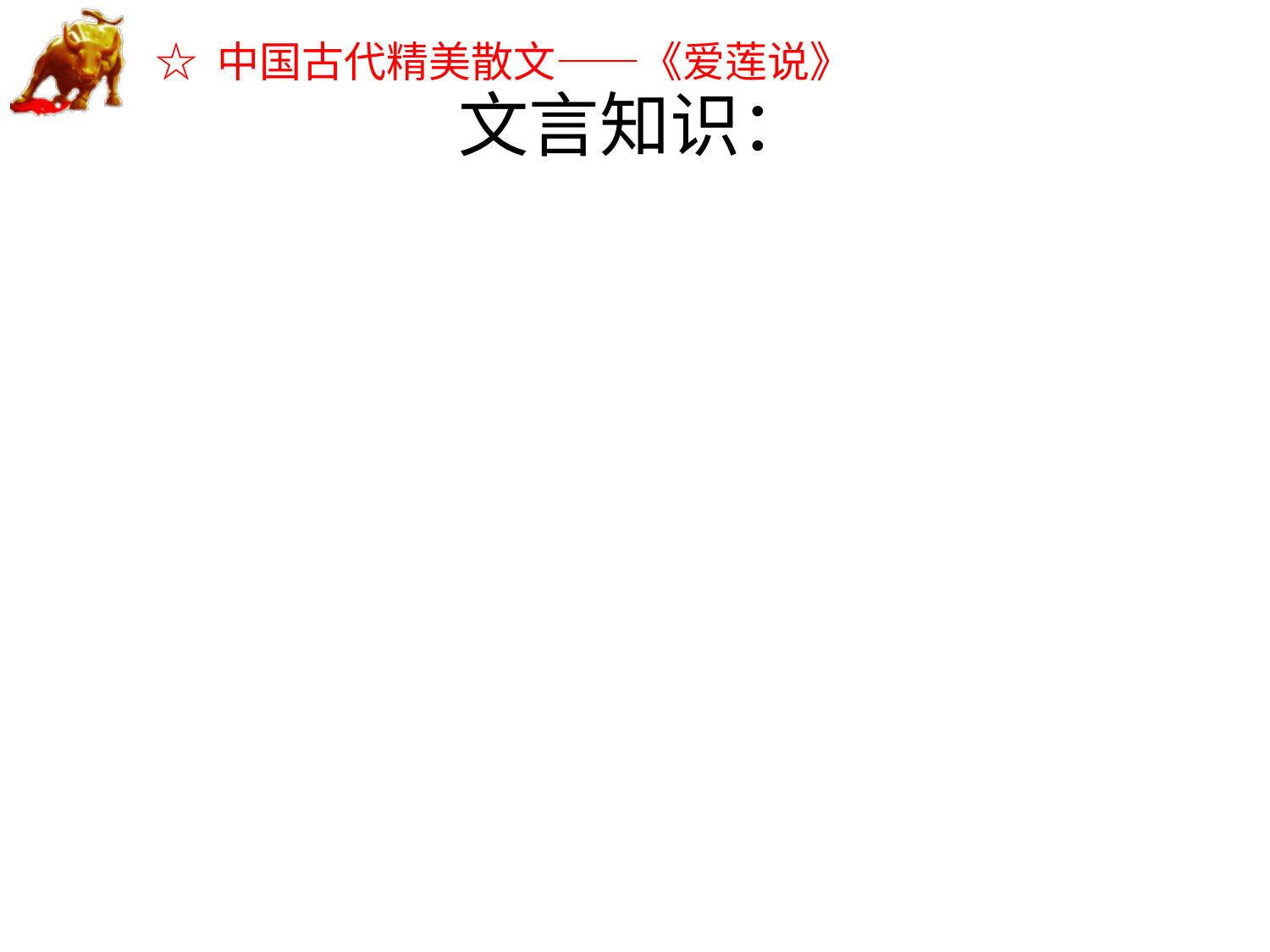

# 文言知识：
1，词类活用：
不蔓不枝
          名词活用作动词，长蔓或牵牵连连，生枝或枝枝节节。
2，文言句式：
菊，花之隐逸者也。
        判断句。菊，是花中的隐士。